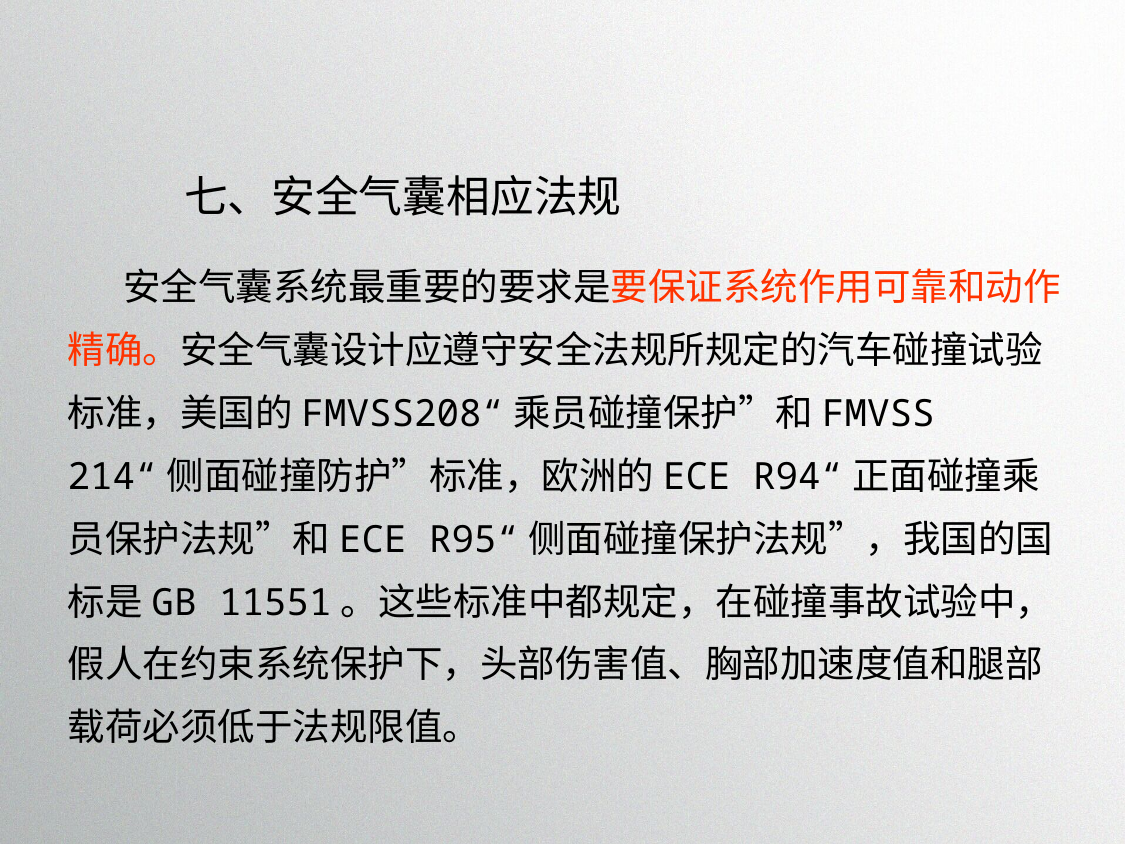

七、安全气囊相应法规
安全气囊系统最重要的要求是要保证系统作用可靠和动作精确。安全气囊设计应遵守安全法规所规定的汽车碰撞试验标准，美国的FMVSS208“乘员碰撞保护”和FMVSS 214“侧面碰撞防护”标准，欧洲的ECE R94“正面碰撞乘员保护法规”和ECE R95“侧面碰撞保护法规”，我国的国标是GB 11551。这些标准中都规定，在碰撞事故试验中，假人在约束系统保护下，头部伤害值、胸部加速度值和腿部载荷必须低于法规限值。